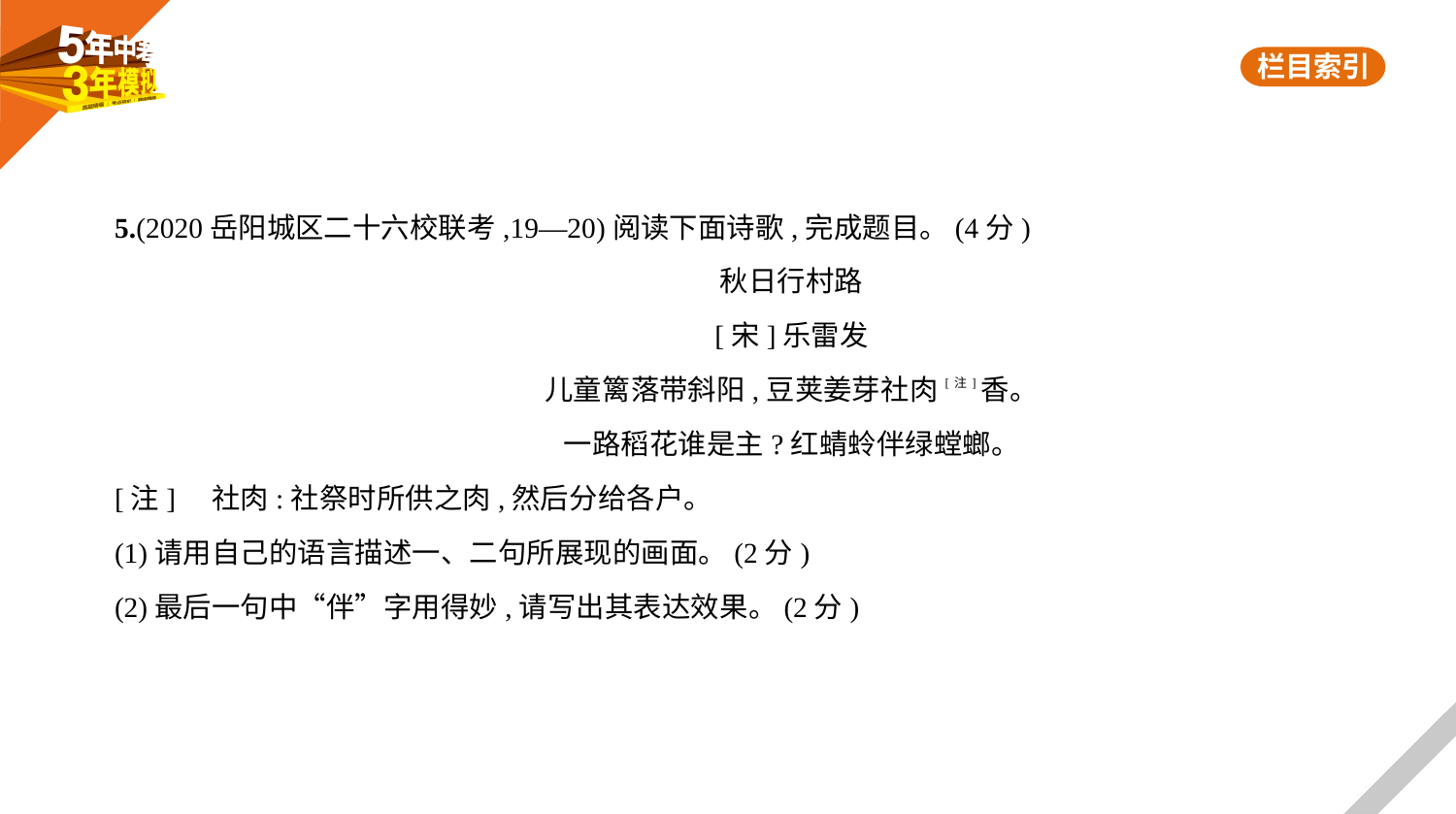

5.(2020岳阳城区二十六校联考,19—20)阅读下面诗歌,完成题目。(4分)
秋日行村路
[宋]乐雷发
儿童篱落带斜阳,豆荚姜芽社肉[注]香。
一路稻花谁是主?红蜻蛉伴绿螳螂。
[注]    社肉:社祭时所供之肉,然后分给各户。
(1)请用自己的语言描述一、二句所展现的画面。(2分)
(2)最后一句中“伴”字用得妙,请写出其表达效果。(2分)